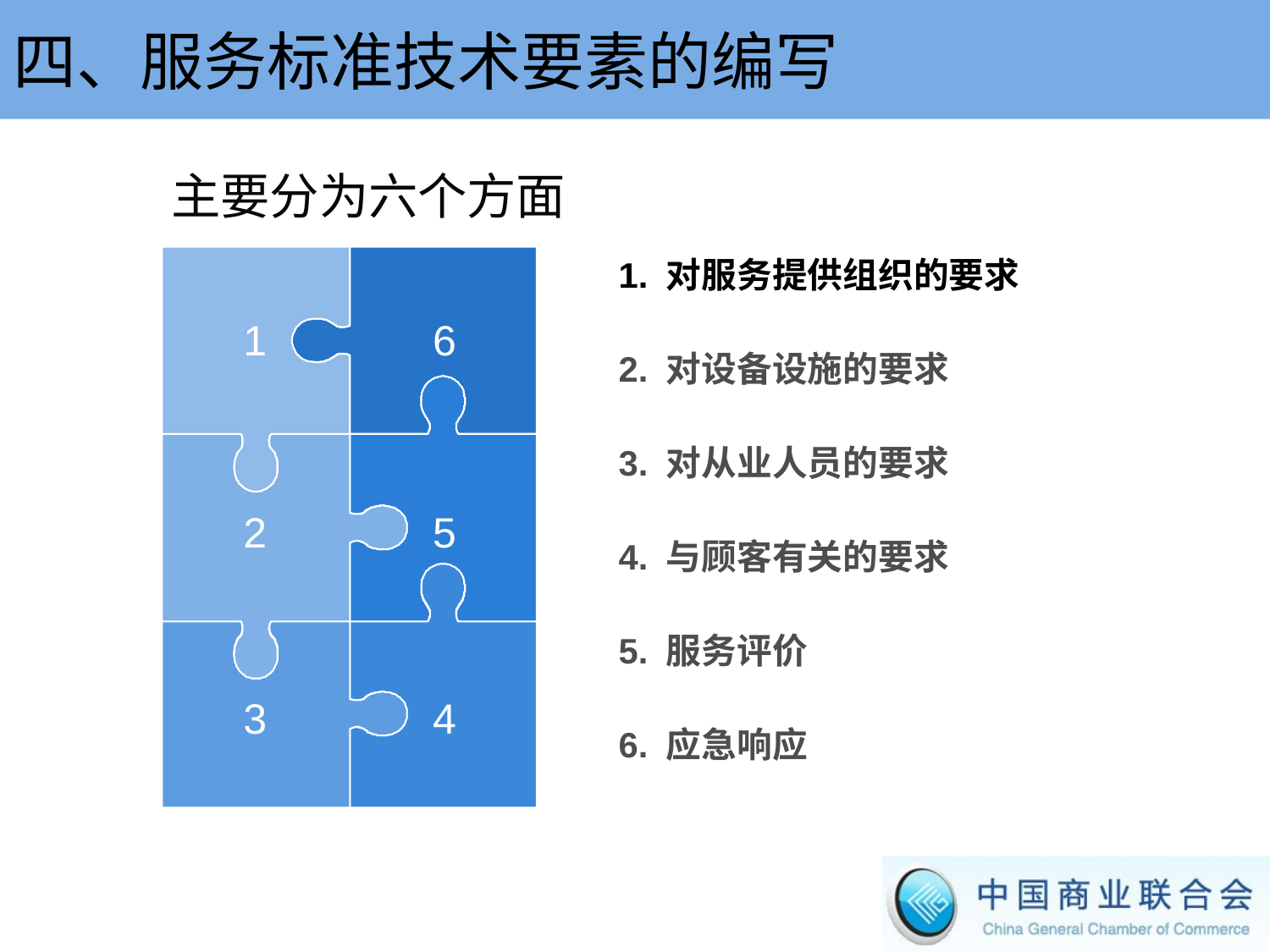

四、服务标准技术要素的编写
主要分为六个方面

1. 对服务提供组织的要求
1
6
2. 对设备设施的要求

3. 对从业人员的要求
5
2
4. 与顾客有关的要求

5. 服务评价
3
4
6. 应急响应